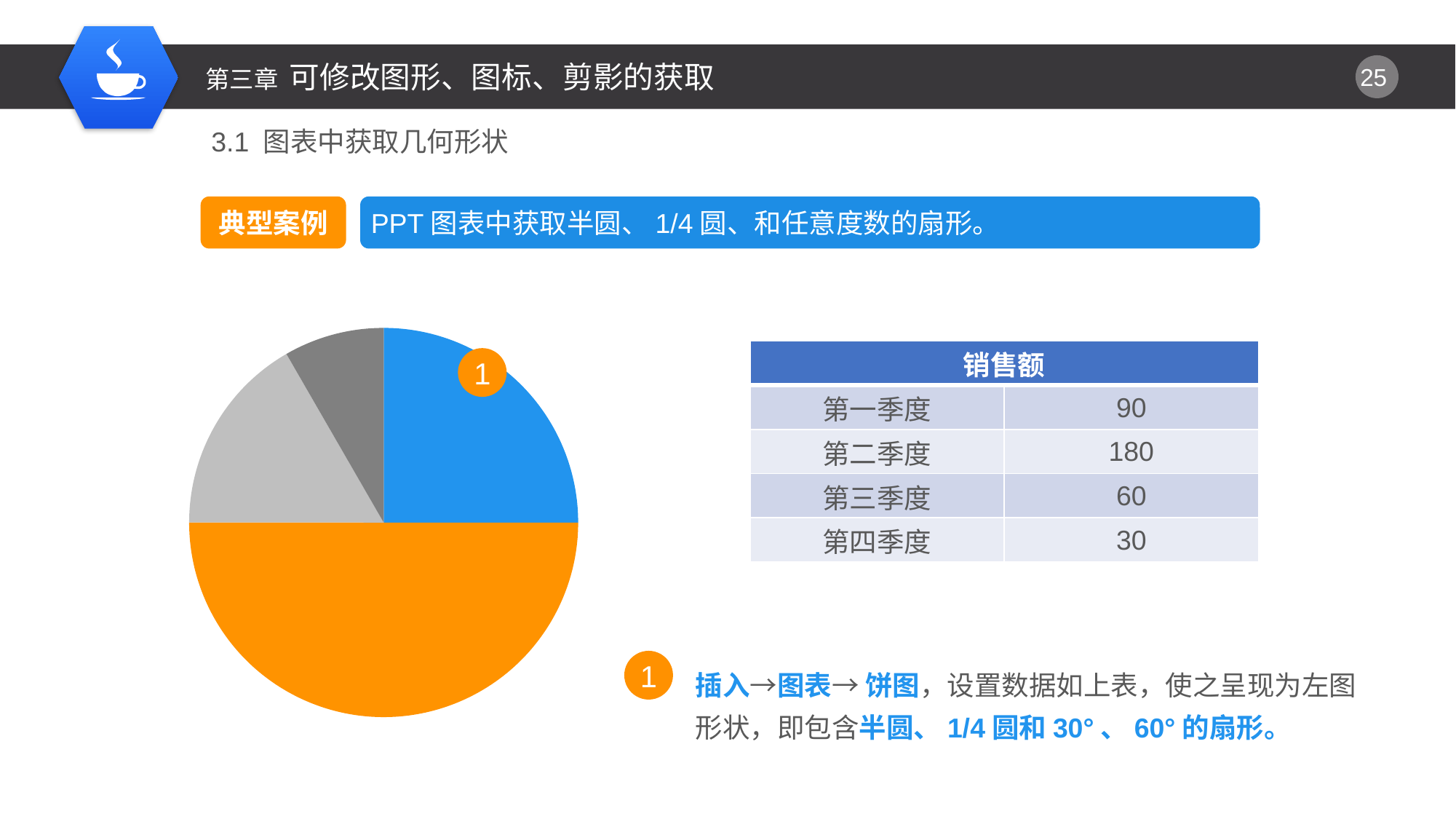

3.1 图表中获取几何形状
典型案例

PPT图表中获取半圆、1/4圆、和任意度数的扇形。

### Chart

| Category | 销售额 |
|---|---|
| 第一季度 | 90.0 |
| 第二季度 | 180.0 |
| 第三季度 | 60.0 |
| 第四季度 | 30.0 |
| 销售额 |  |
| --- | --- |
| 第一季度 | 90 |
| 第二季度 | 180 |
| 第三季度 | 60 |
| 第四季度 | 30 |
1
1
插入→图表→ 饼图，设置数据如上表，使之呈现为左图形状，即包含半圆、1/4圆和30°、60°的扇形。